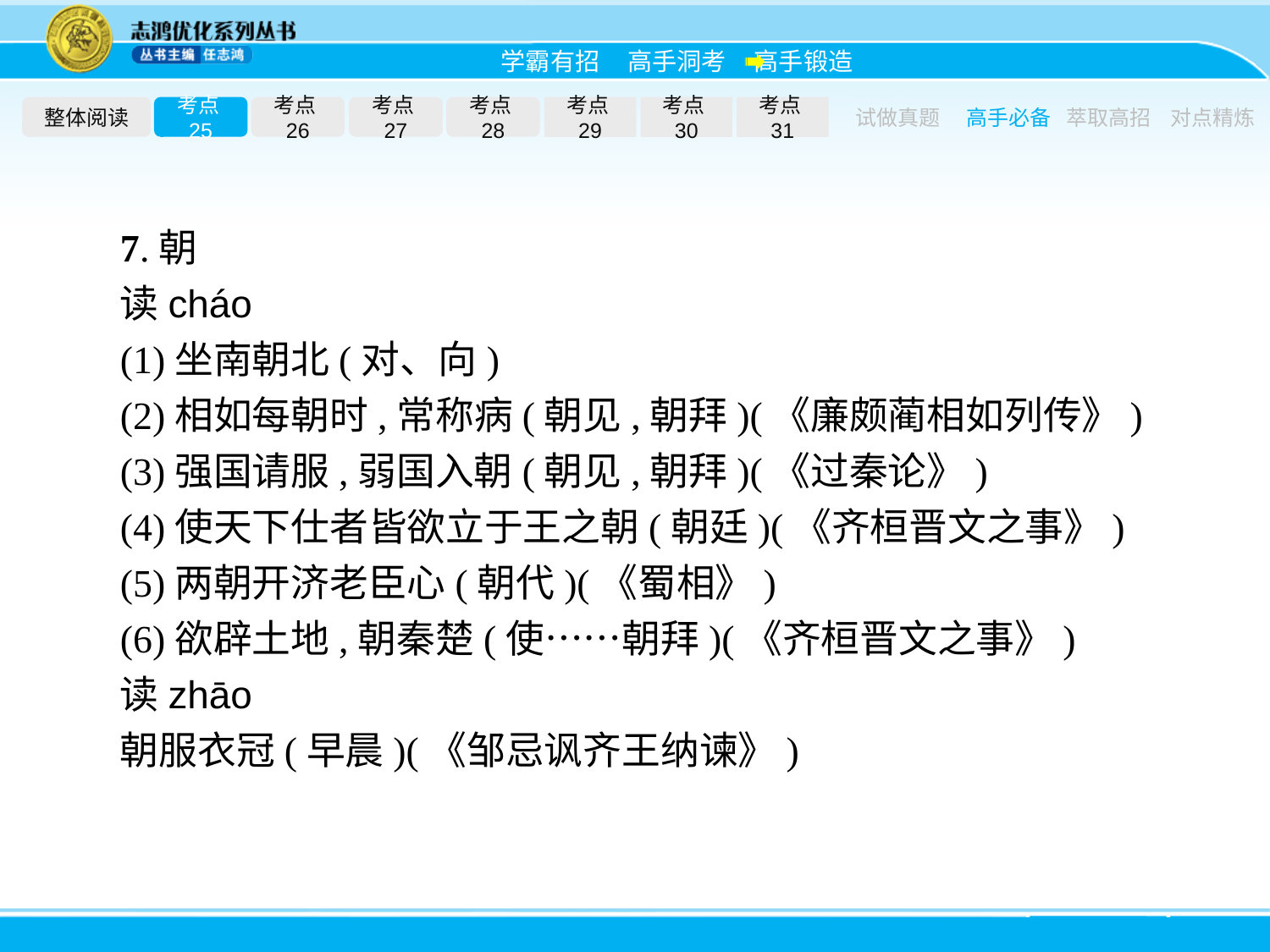

整体阅读
考点25
考点26
考点27
考点28
考点29
考点30
考点31
试做真题
高手必备
萃取高招
对点精炼
7.朝
读cháo
(1)坐南朝北(对、向)
(2)相如每朝时,常称病(朝见,朝拜)(《廉颇蔺相如列传》)
(3)强国请服,弱国入朝(朝见,朝拜)(《过秦论》)
(4)使天下仕者皆欲立于王之朝(朝廷)(《齐桓晋文之事》)
(5)两朝开济老臣心(朝代)(《蜀相》)
(6)欲辟土地,朝秦楚(使……朝拜)(《齐桓晋文之事》)
读zhāo
朝服衣冠(早晨)(《邹忌讽齐王纳谏》)